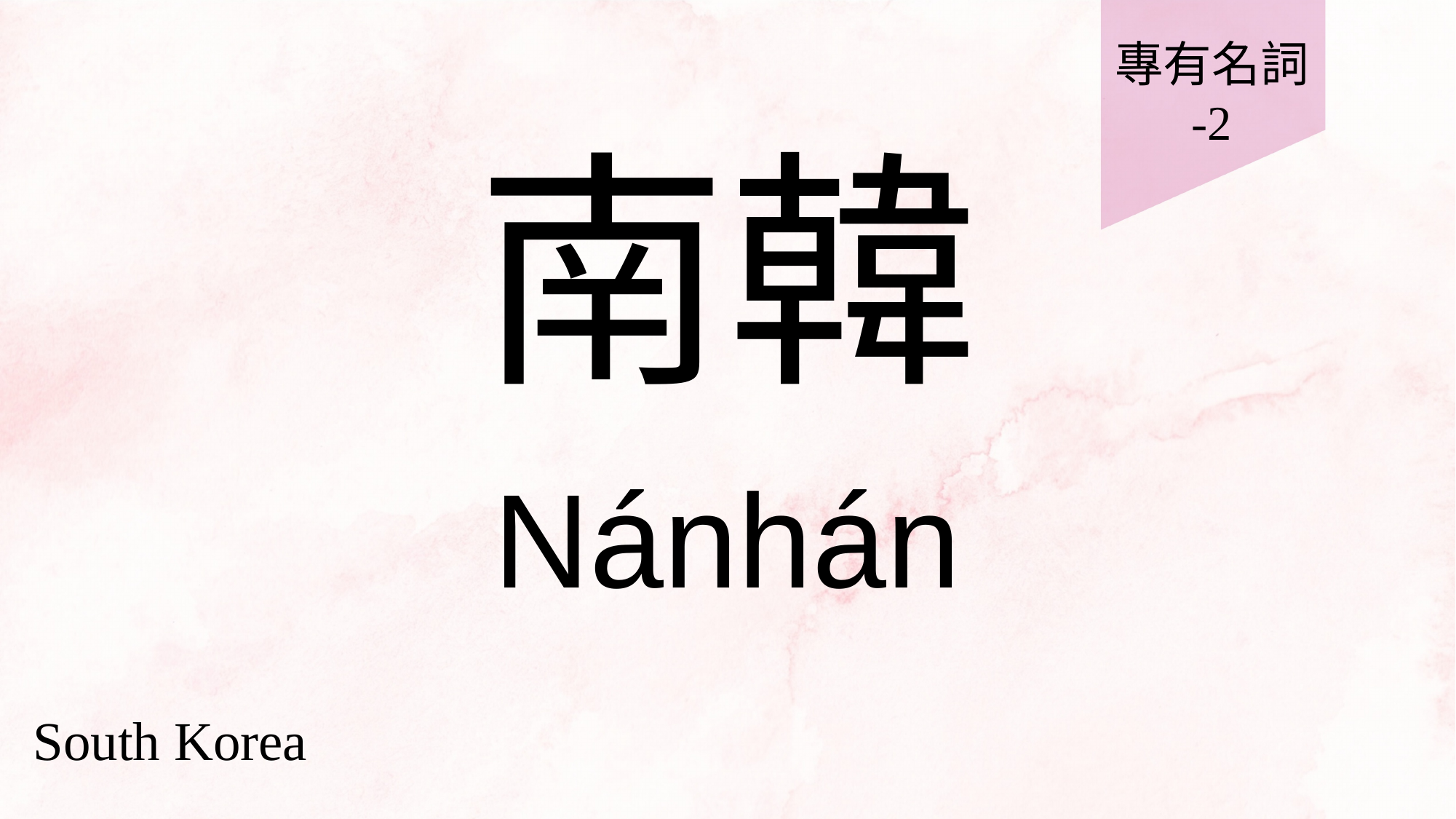

專有名詞
-2
# 南韓
Nánhán
South Korea